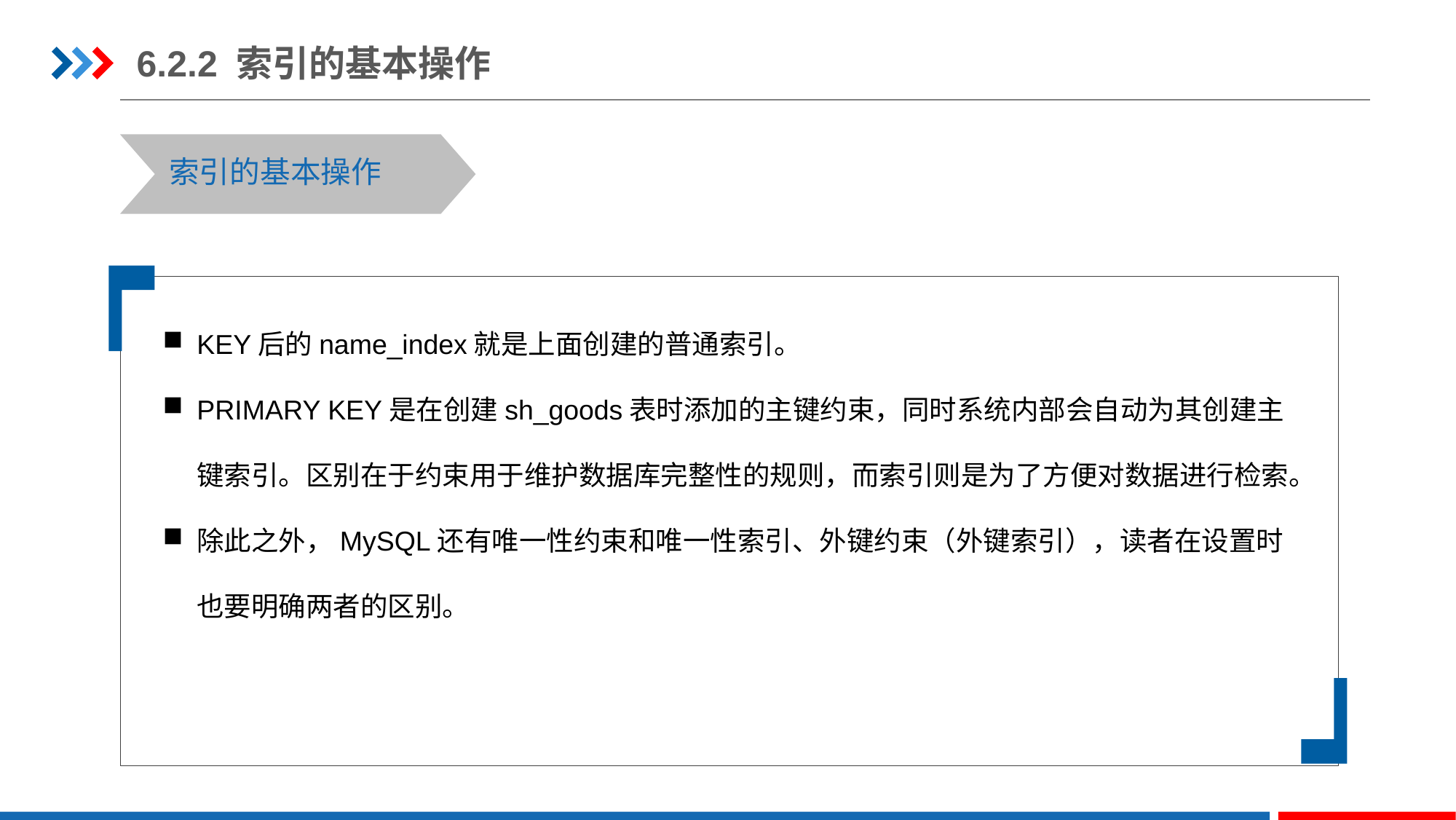

6.2.2 索引的基本操作

索引的基本操作

KEY后的name_index就是上面创建的普通索引。
PRIMARY KEY是在创建sh_goods表时添加的主键约束，同时系统内部会自动为其创建主键索引。区别在于约束用于维护数据库完整性的规则，而索引则是为了方便对数据进行检索。
除此之外，MySQL还有唯一性约束和唯一性索引、外键约束（外键索引），读者在设置时也要明确两者的区别。